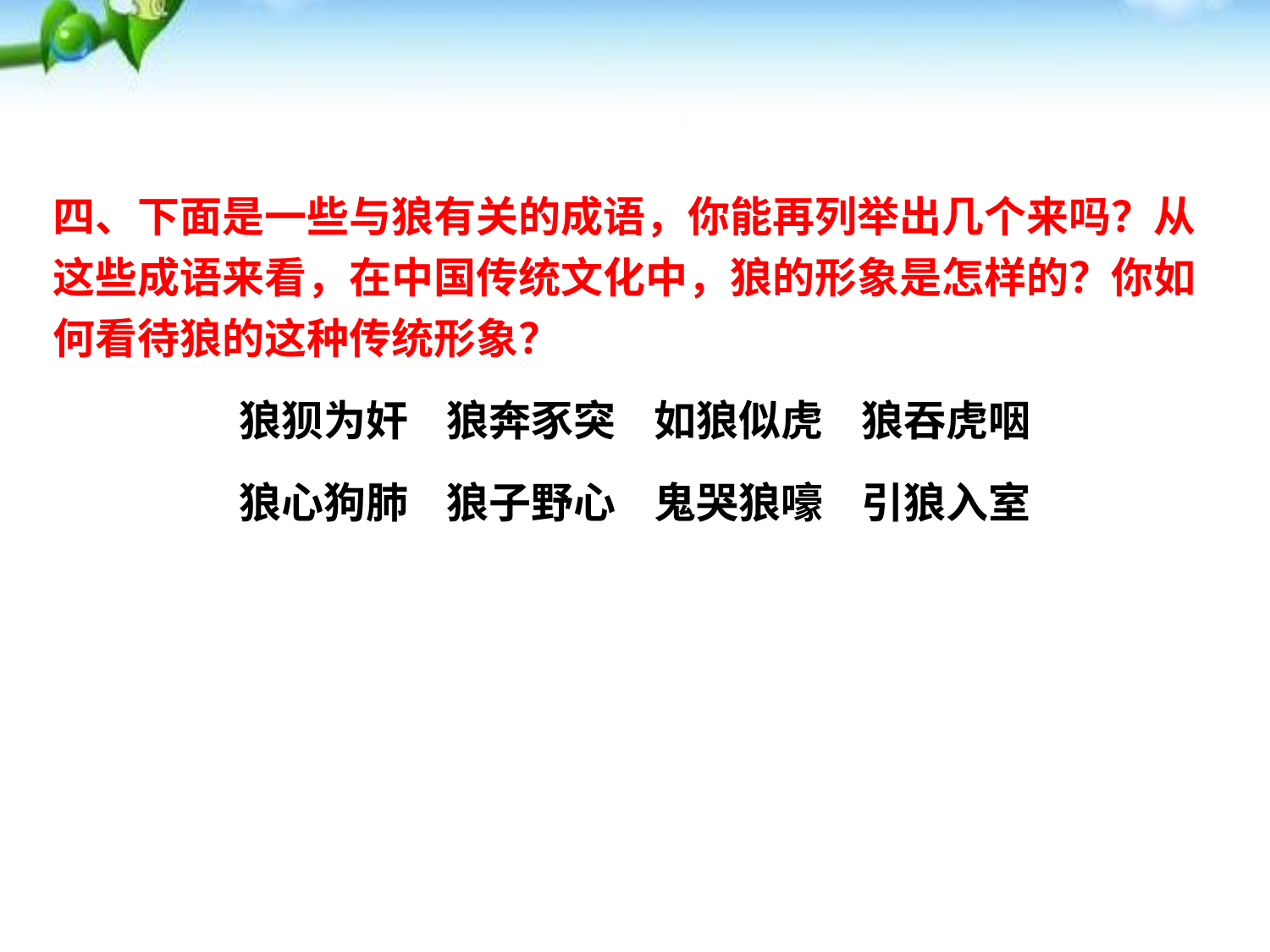

四、下面是一些与狼有关的成语，你能再列举出几个来吗？从这些成语来看，在中国传统文化中，狼的形象是怎样的？你如何看待狼的这种传统形象？
狼狈为奸    狼奔豕突    如狼似虎    狼吞虎咽
狼心狗肺    狼子野心    鬼哭狼嚎    引狼入室